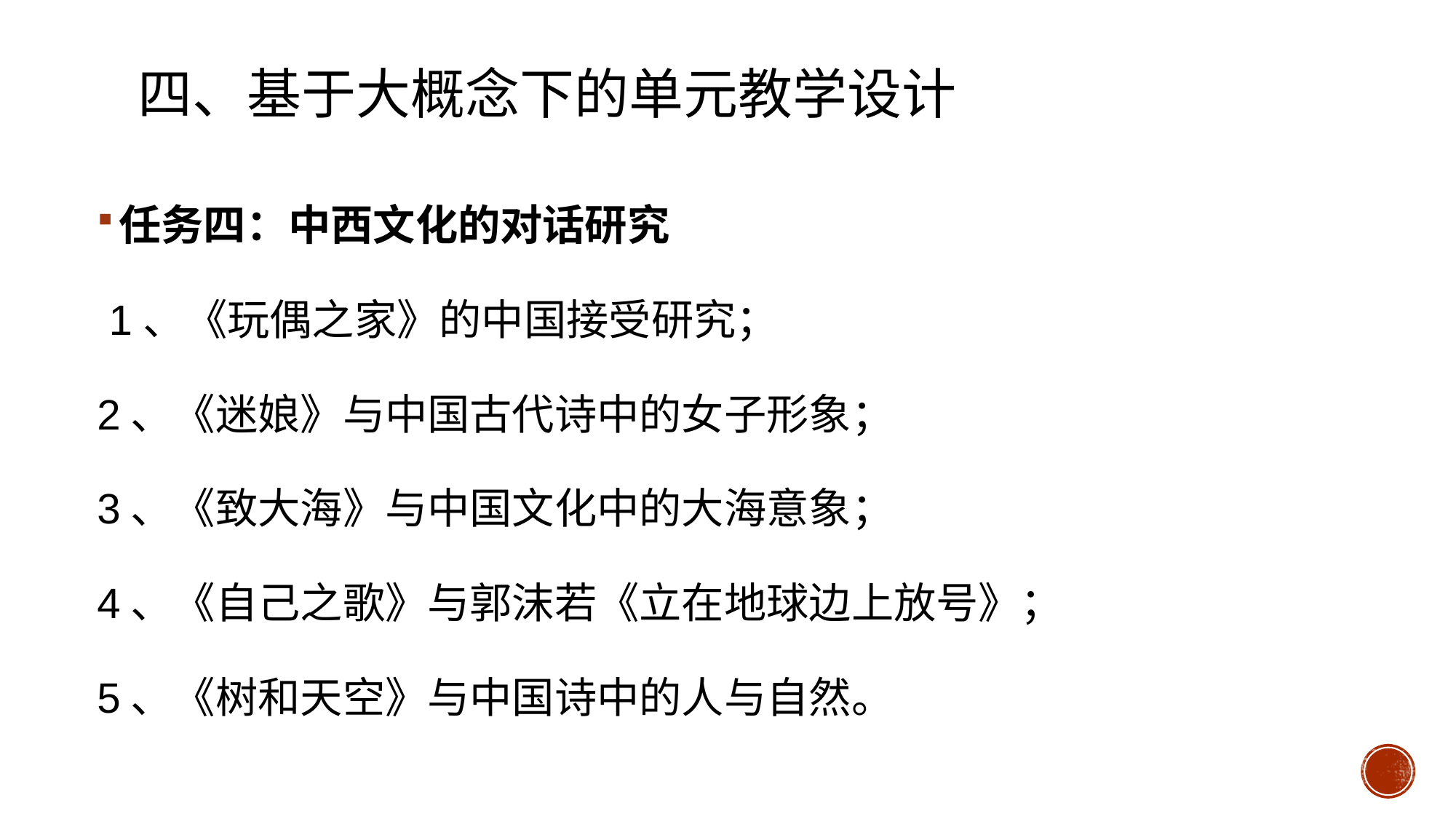

# 四、基于大概念下的单元教学设计
任务四：中西文化的对话研究
 1、《玩偶之家》的中国接受研究；
2、《迷娘》与中国古代诗中的女子形象；
3、《致大海》与中国文化中的大海意象；
4、《自己之歌》与郭沫若《立在地球边上放号》；
5、《树和天空》与中国诗中的人与自然。